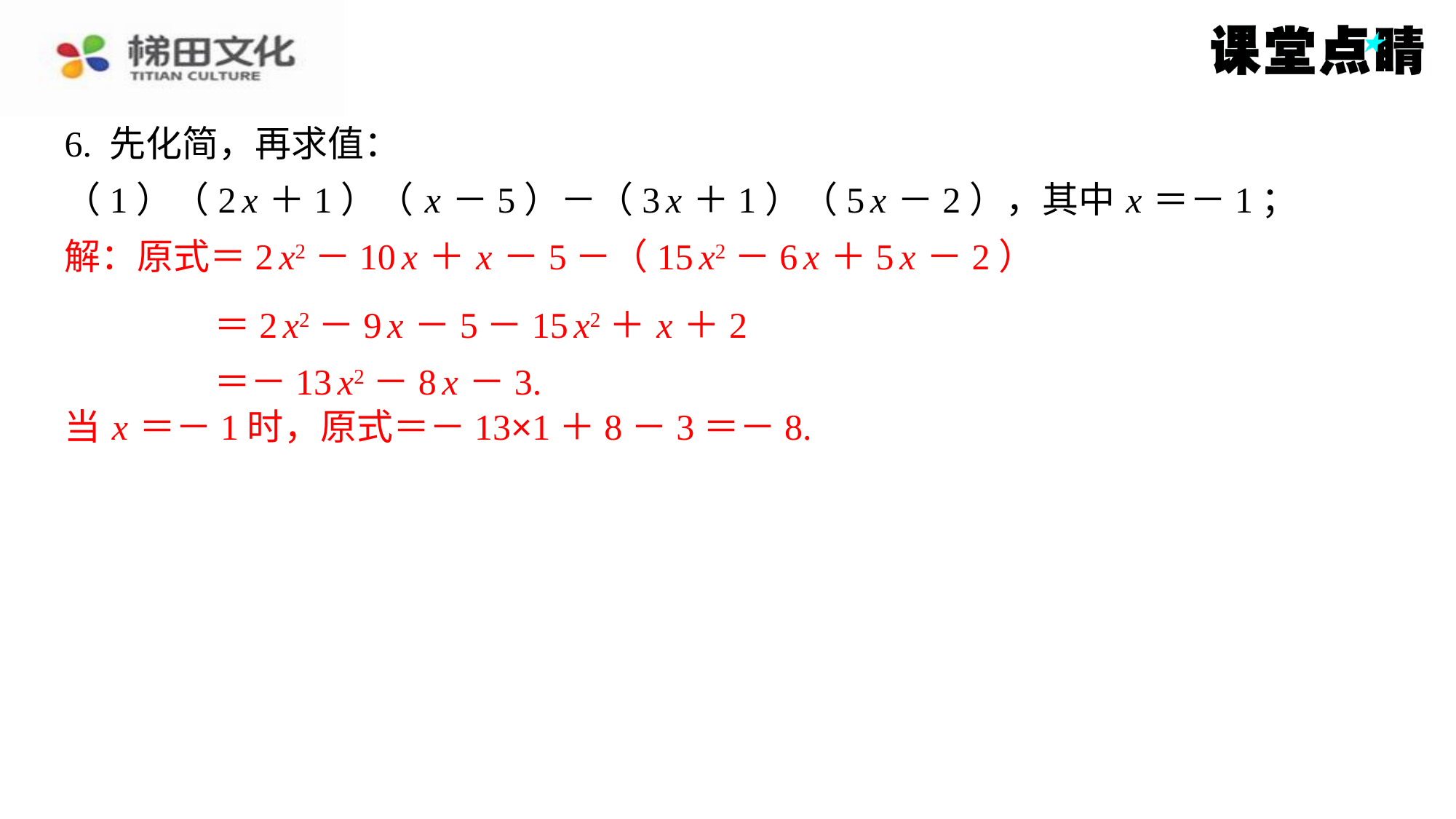

6. 先化简，再求值：
（1）（2 x ＋1）（ x －5）－（3 x ＋1）（5 x －2），其中 x ＝－1；
解：原式＝2 x2－10 x ＋ x －5－（15 x2－6 x ＋5 x －2）
＝2 x2－9 x －5－15 x2＋ x ＋2
＝－13 x2－8 x －3.
当 x ＝－1时，原式＝－13×1＋8－3＝－8.
解：原式＝2 x2－10 x ＋ x －5－（15 x2－6 x ＋5 x －2）
＝2 x2－9 x －5－15 x2＋ x ＋2
＝－13 x2－8 x －3.
当 x ＝－1时，原式＝－13×1＋8－3＝－8.